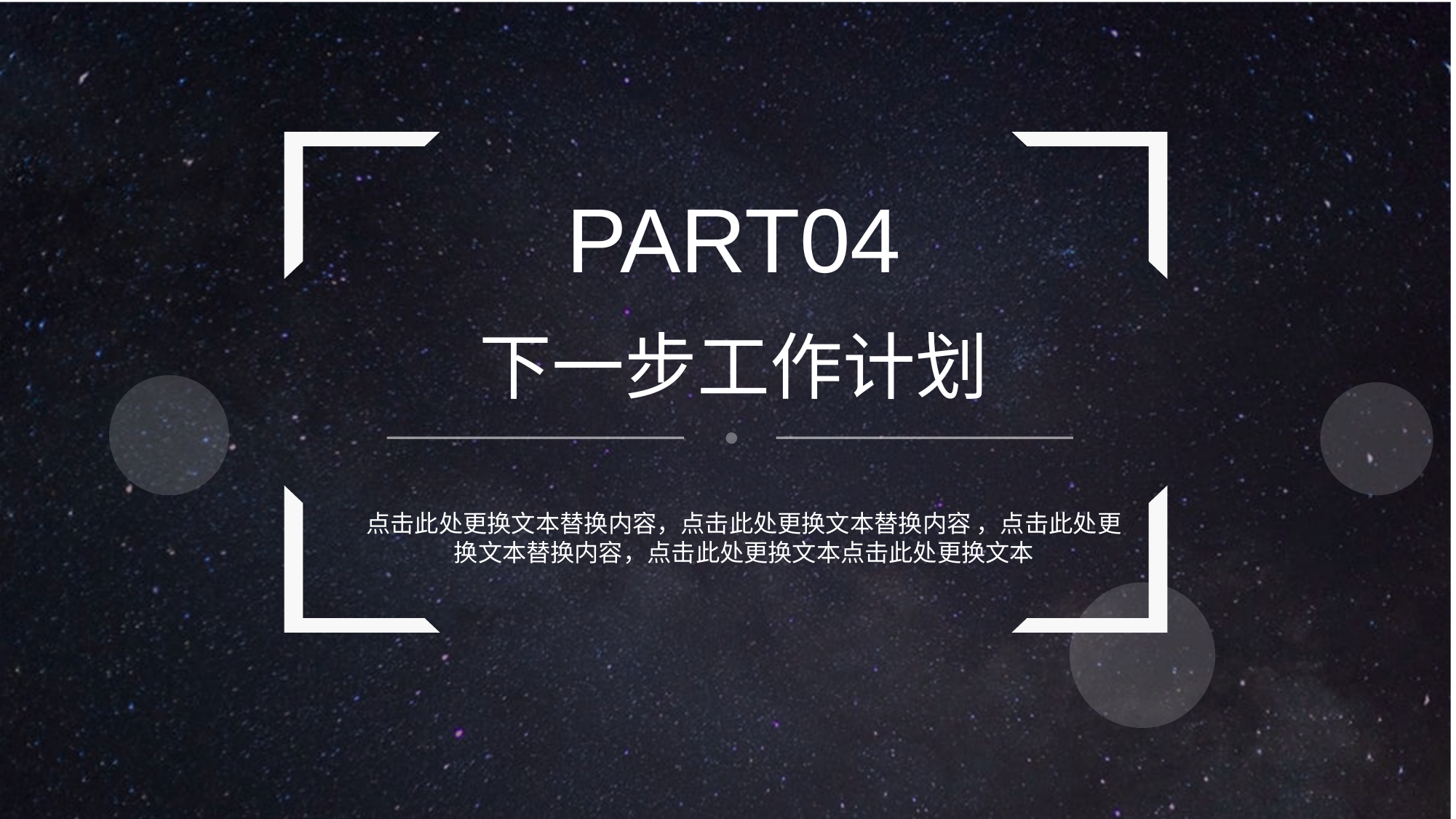

PART04
下一步工作计划

点击此处更换文本替换内容，点击此处更换文本替换内容 ，点击此处更换文本替换内容，点击此处更换文本点击此处更换文本